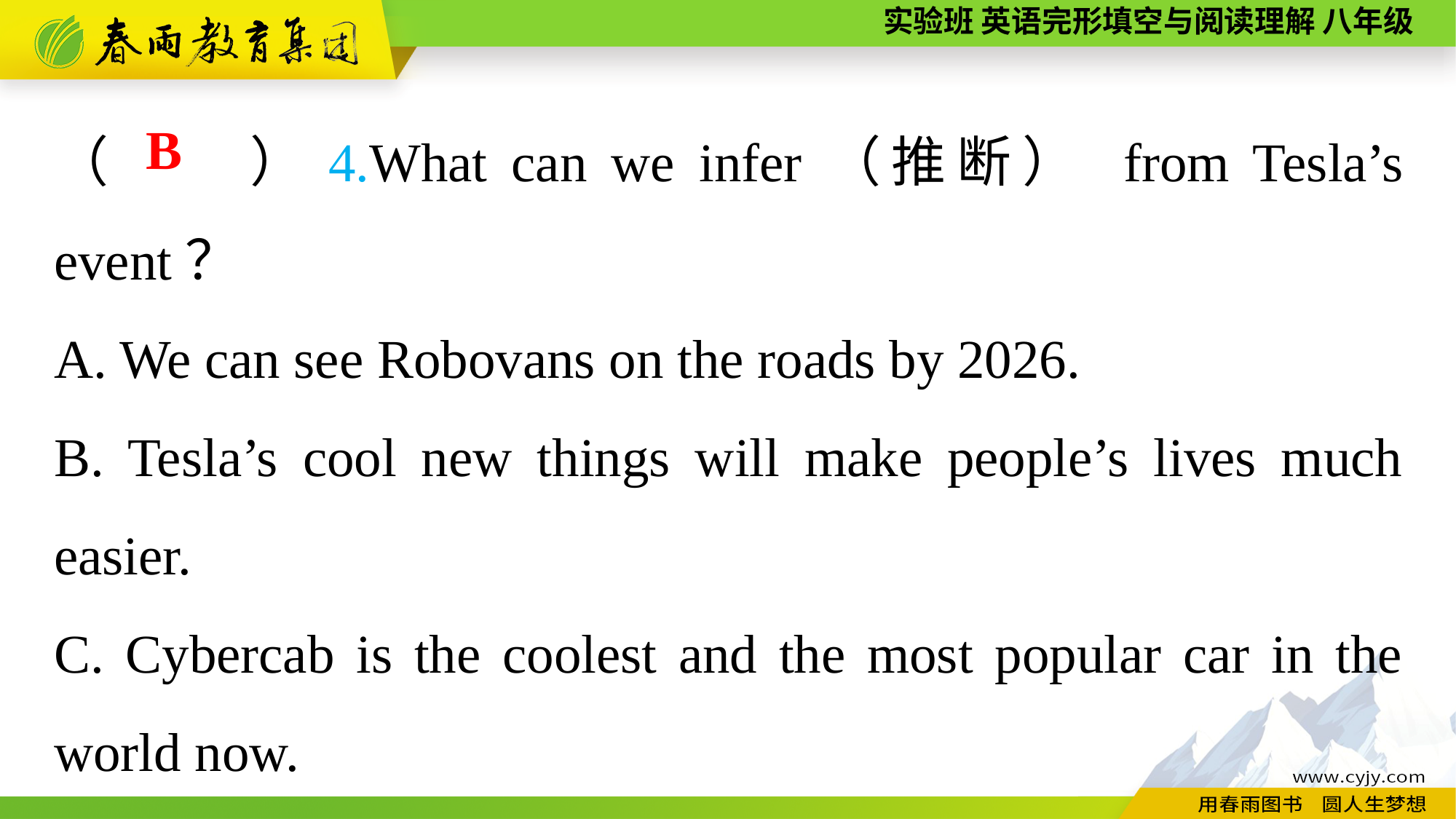

（　　）4.What can we infer（推断） from Tesla’s event？
A. We can see Robovans on the roads by 2026.
B. Tesla’s cool new things will make people’s lives much easier.
C. Cybercab is the coolest and the most popular car in the world now.
B